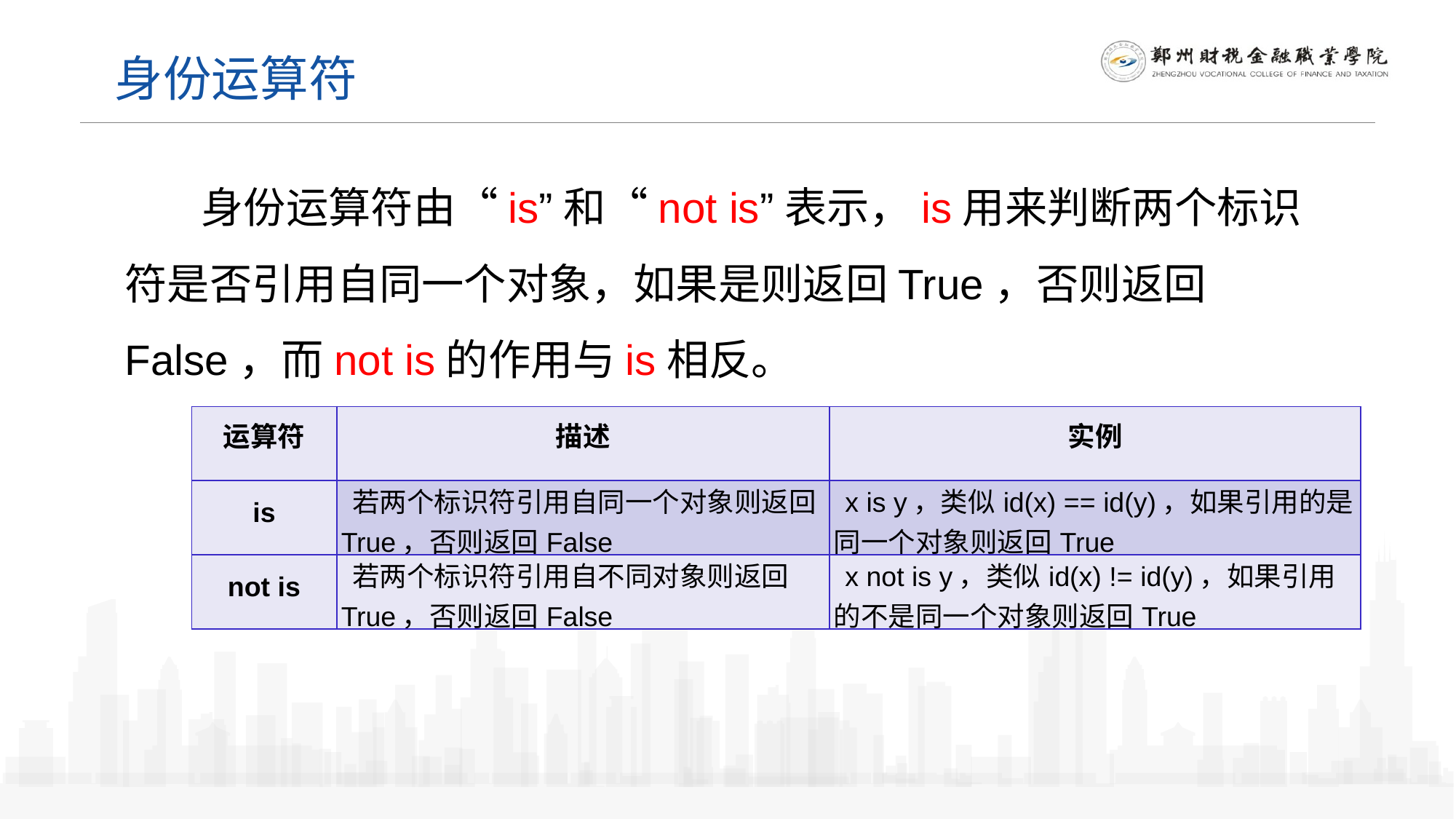

身份运算符
       身份运算符由“is”和“not is”表示，is用来判断两个标识符是否引用自同一个对象，如果是则返回True，否则返回False，而not is的作用与is相反。
| 运算符 | 描述 | 实例 |
| --- | --- | --- |
| is | 若两个标识符引用自同一个对象则返回True，否则返回False | x is y，类似id(x) == id(y)，如果引用的是同一个对象则返回True |
| not is | 若两个标识符引用自不同对象则返回True，否则返回False | x not is y，类似id(x) != id(y)，如果引用的不是同一个对象则返回True |